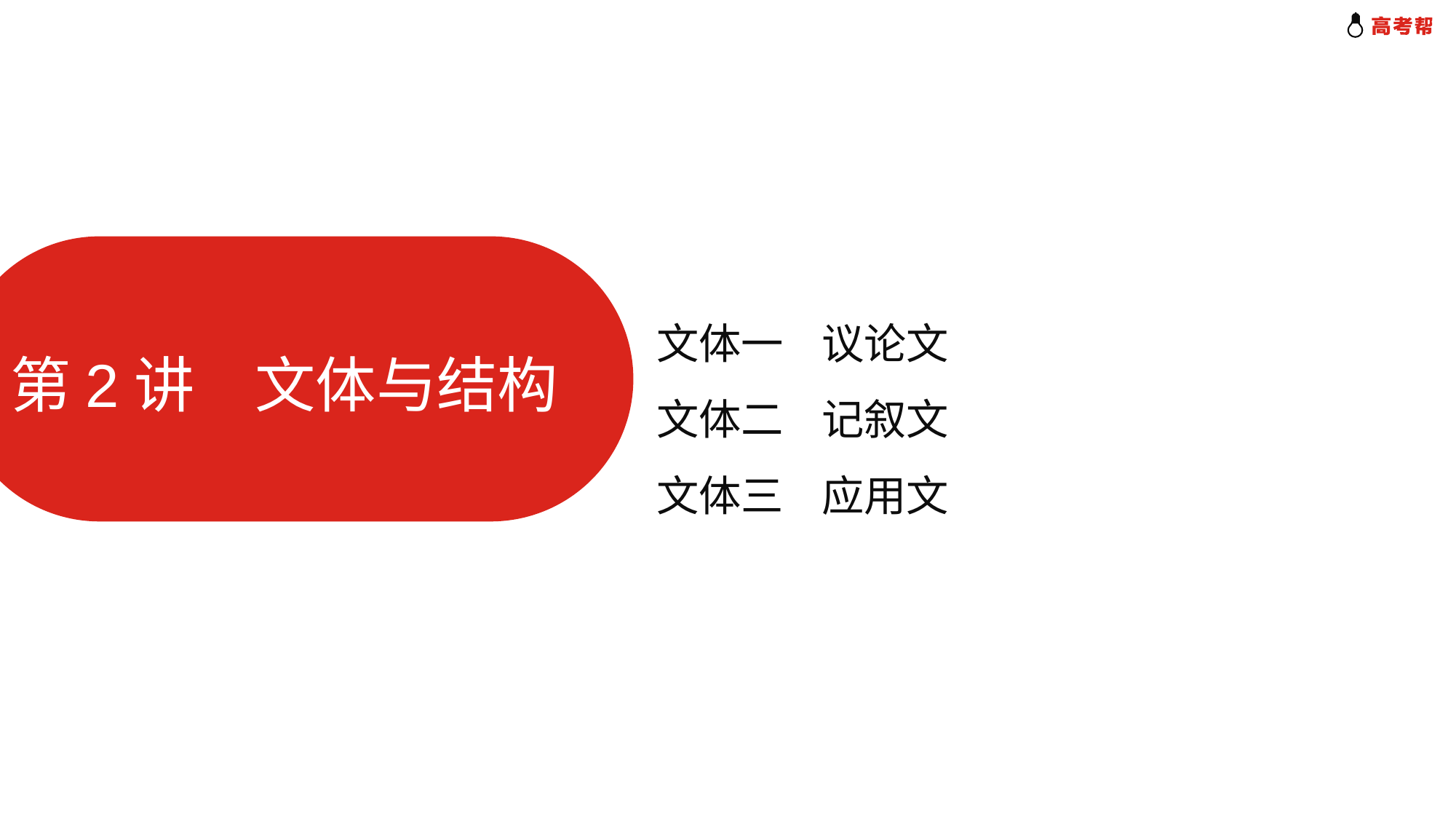

文体一    议论文
文体二    记叙文
文体三    应用文
第2讲　文体与结构